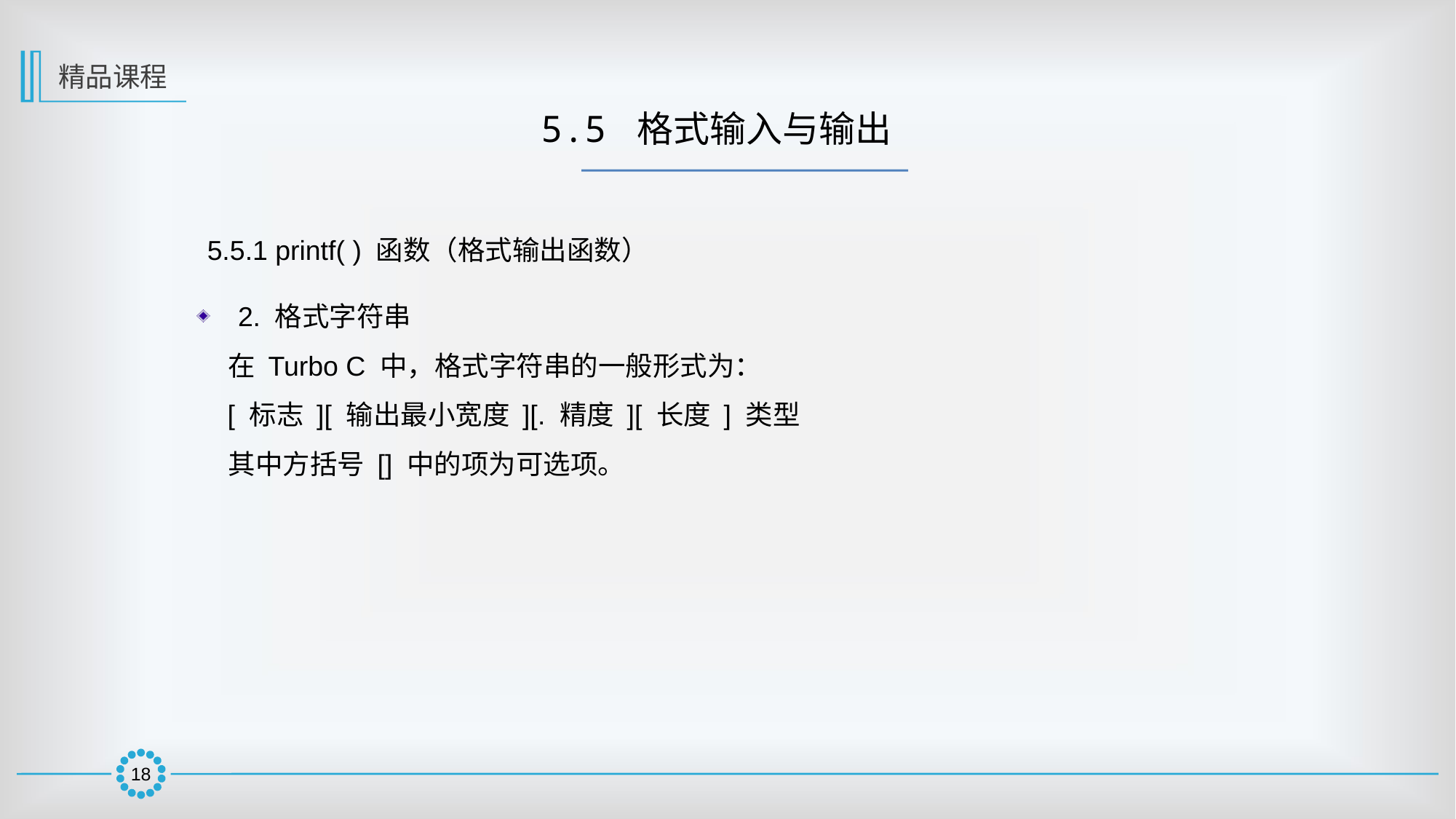

精品课程
5.5 格式输入与输出

5.5.1 printf( ) 函数（格式输出函数）
2. 格式字符串
    在 Turbo C 中，格式字符串的一般形式为：
    [ 标志 ][ 输出最小宽度 ][. 精度 ][ 长度 ] 类型
    其中方括号 [] 中的项为可选项。

18